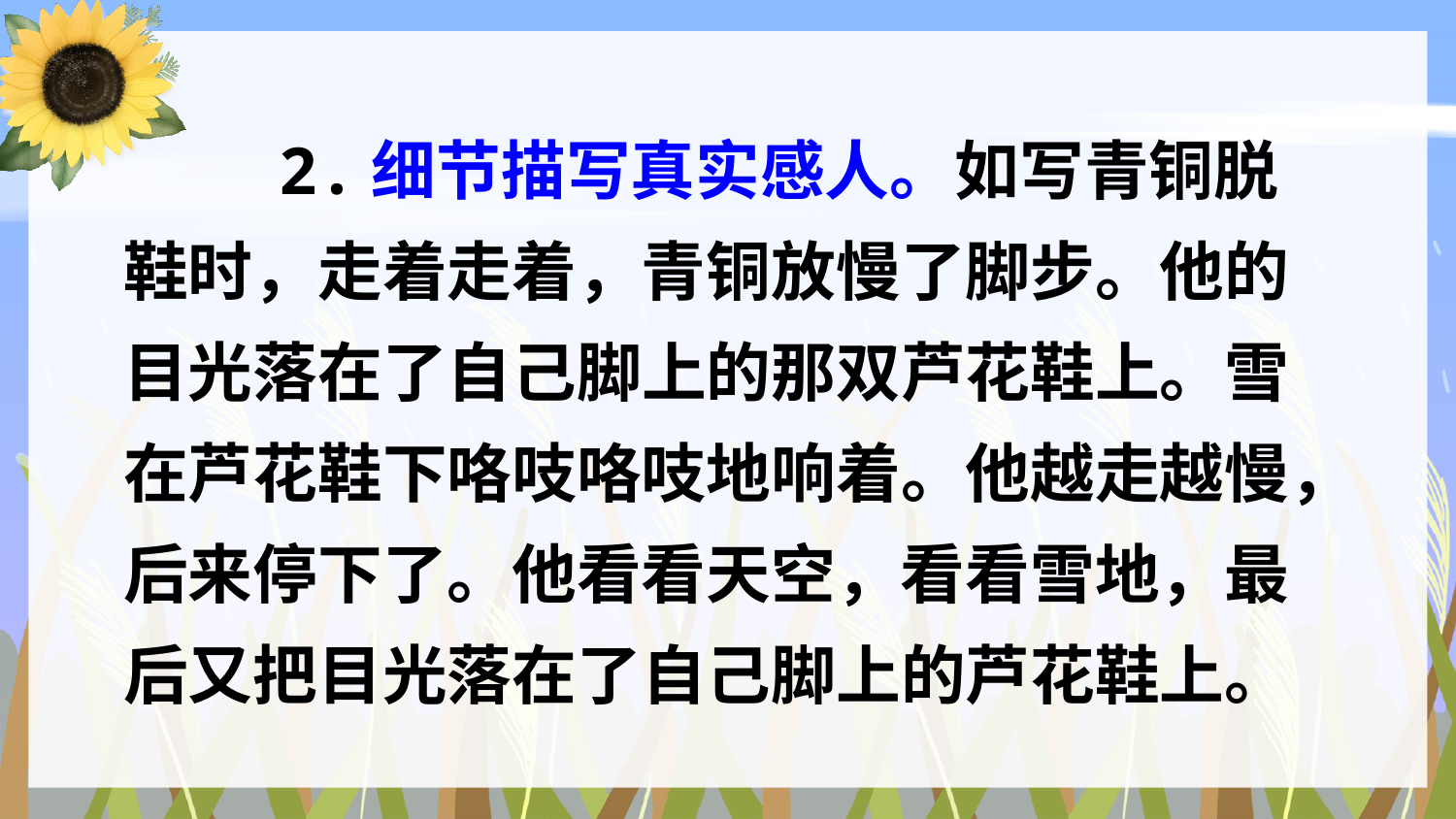

2.细节描写真实感人。如写青铜脱鞋时，走着走着，青铜放慢了脚步。他的目光落在了自己脚上的那双芦花鞋上。雪在芦花鞋下咯吱咯吱地响着。他越走越慢，后来停下了。他看看天空，看看雪地，最后又把目光落在了自己脚上的芦花鞋上。